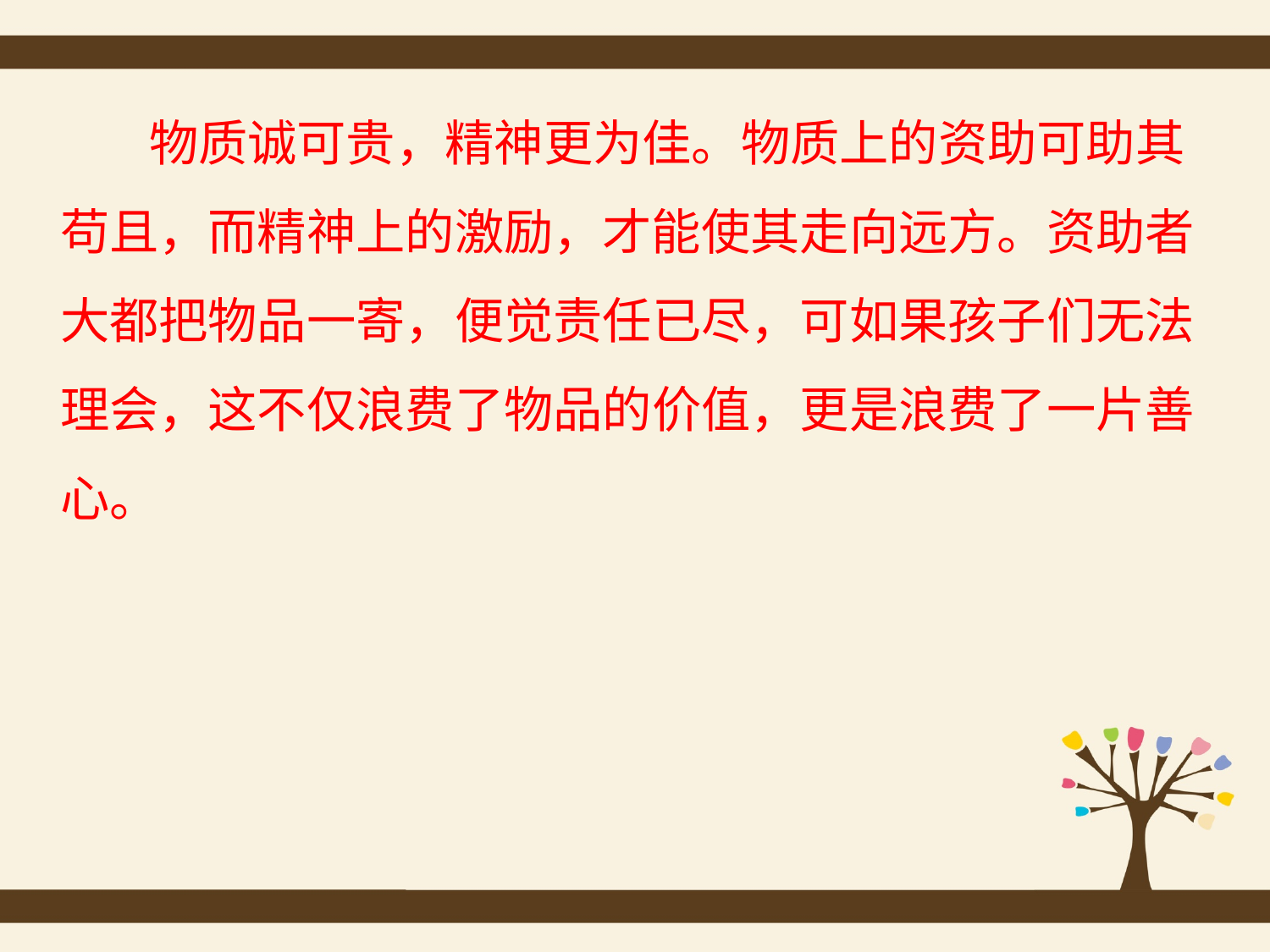

物质诚可贵，精神更为佳。物质上的资助可助其苟且，而精神上的激励，才能使其走向远方。资助者大都把物品一寄，便觉责任已尽，可如果孩子们无法理会，这不仅浪费了物品的价值，更是浪费了一片善心。